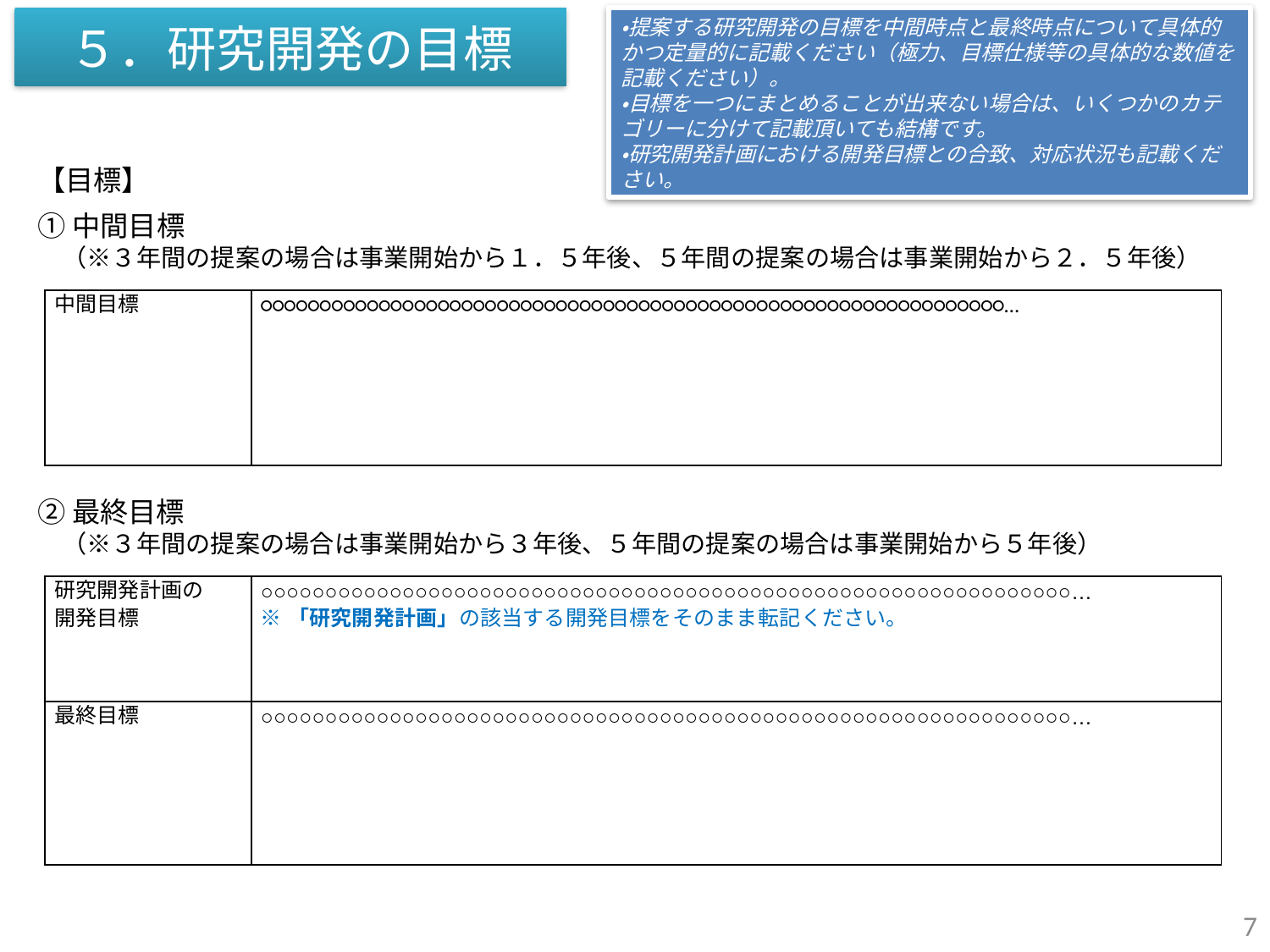

・提案する研究開発の目標を中間時点と最終時点について具体的かつ定量的に記載ください（極力、目標仕様等の具体的な数値を記載ください）。
・目標を一つにまとめることが出来ない場合は、いくつかのカテゴリーに分けて記載頂いても結構です。
・研究開発計画における開発目標との合致、対応状況も記載ください。
５．研究開発の目標
【目標】
①中間目標
　（※３年間の提案の場合は事業開始から１．５年後、５年間の提案の場合は事業開始から２．５年後）
| 中間目標 | ○○○○○○○○○○○○○○○○○○○○○○○○○○○○○○○○○○○○○○○○○○○○○○○○○○○○○○○○○○○○○○○… |
| --- | --- |
②最終目標
　（※３年間の提案の場合は事業開始から３年後、５年間の提案の場合は事業開始から５年後）
| 研究開発計画の 開発目標 | ○○○○○○○○○○○○○○○○○○○○○○○○○○○○○○○○○○○○○○○○○○○○○○○○○○○○○○○○○○○○○○○… ※「研究開発計画」の該当する開発目標をそのまま転記ください。 |
| --- | --- |
| 最終目標 | ○○○○○○○○○○○○○○○○○○○○○○○○○○○○○○○○○○○○○○○○○○○○○○○○○○○○○○○○○○○○○○○… |
7